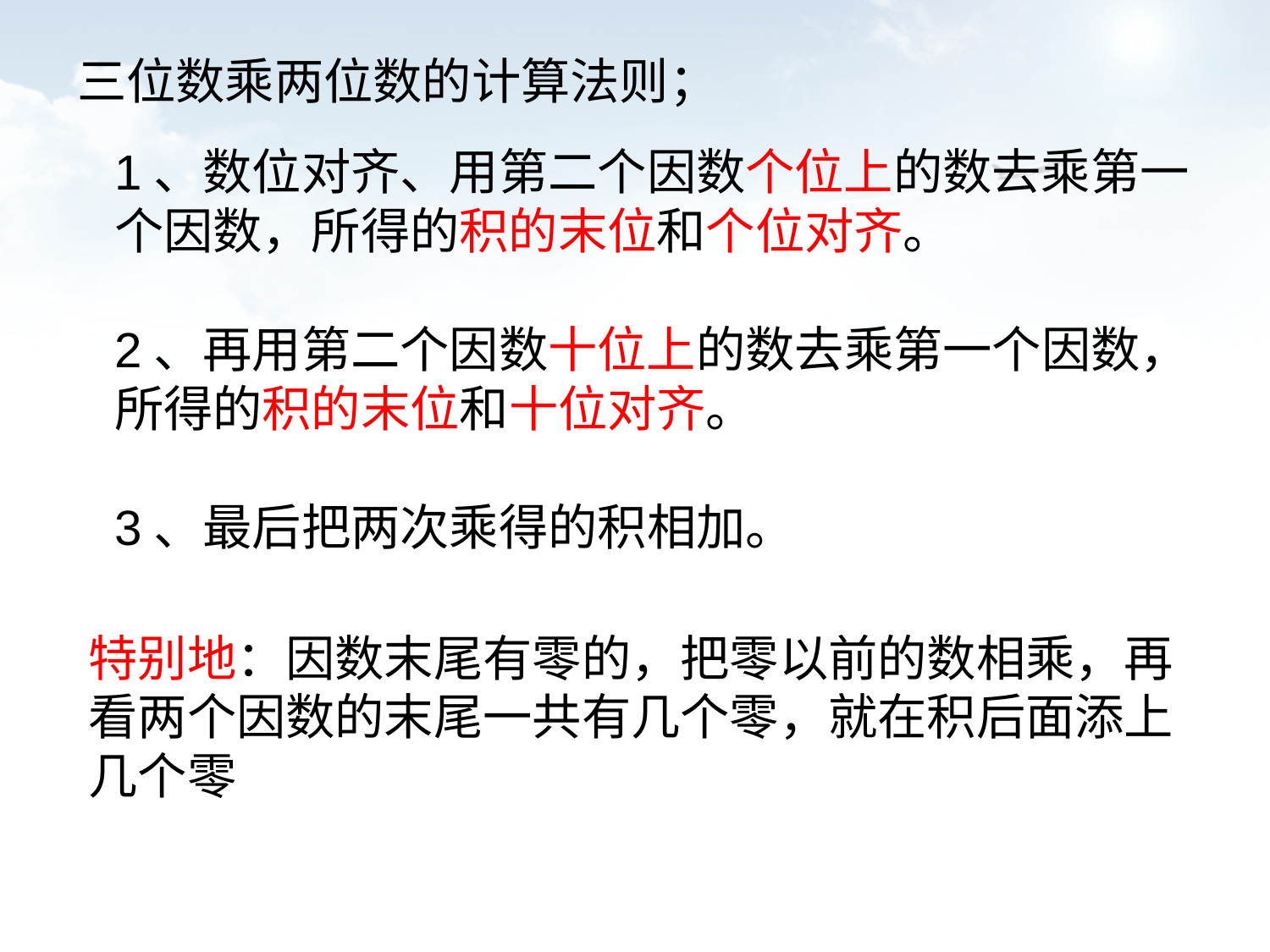

三位数乘两位数的计算法则；

1、数位对齐、用第二个因数个位上的数去乘第一个因数，所得的积的末位和个位对齐。
2、再用第二个因数十位上的数去乘第一个因数，所得的积的末位和十位对齐。
3、最后把两次乘得的积相加。
特别地：因数末尾有零的，把零以前的数相乘，再看两个因数的末尾一共有几个零，就在积后面添上几个零